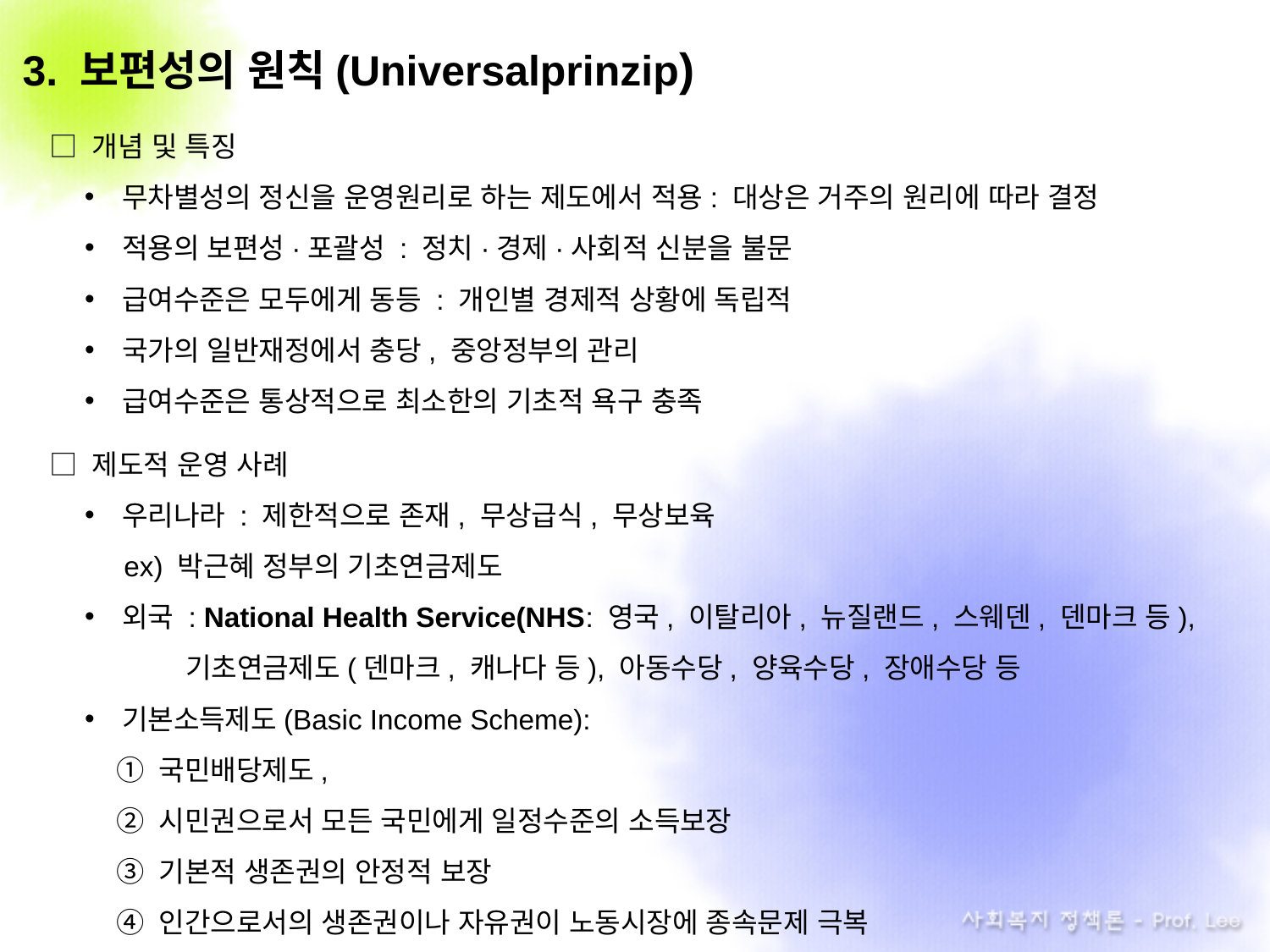

3. 보편성의 원칙(Universalprinzip)

□ 개념 및 특징
무차별성의 정신을 운영원리로 하는 제도에서 적용: 대상은 거주의 원리에 따라 결정
적용의 보편성·포괄성 : 정치·경제·사회적 신분을 불문
급여수준은 모두에게 동등 : 개인별 경제적 상황에 독립적
국가의 일반재정에서 충당, 중앙정부의 관리
급여수준은 통상적으로 최소한의 기초적 욕구 충족
□ 제도적 운영 사례
우리나라 : 제한적으로 존재, 무상급식, 무상보육
     ex) 박근혜 정부의 기초연금제도
외국 : National Health Service(NHS: 영국, 이탈리아, 뉴질랜드, 스웨덴, 덴마크 등),
            기초연금제도(덴마크, 캐나다 등), 아동수당, 양육수당, 장애수당 등
기본소득제도(Basic Income Scheme):
    ① 국민배당제도,
    ② 시민권으로서 모든 국민에게 일정수준의 소득보장
    ③ 기본적 생존권의 안정적 보장
    ④ 인간으로서의 생존권이나 자유권이 노동시장에 종속문제 극복